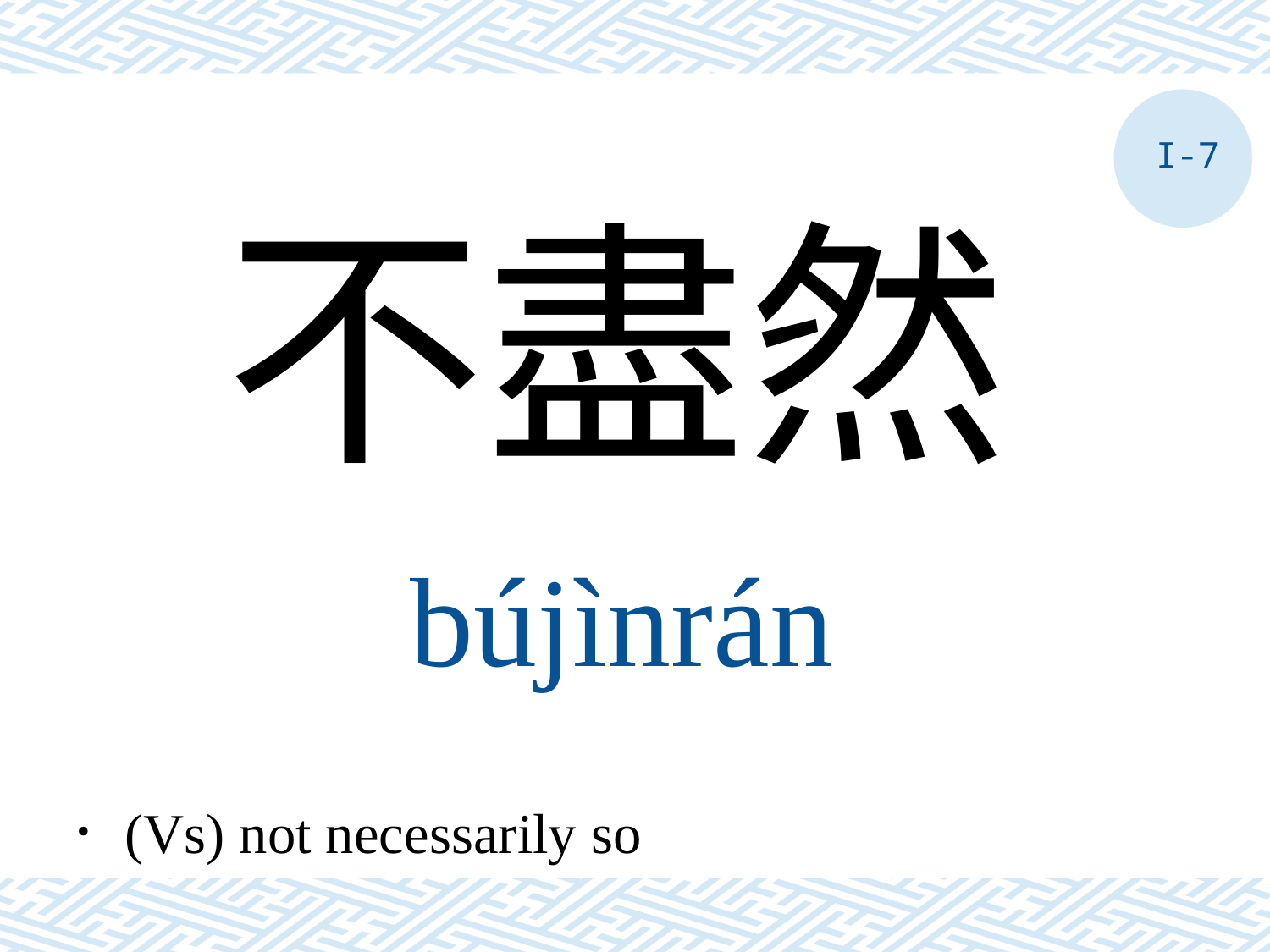

I-7

不盡然
bújìnrán
．(Vs) not necessarily so